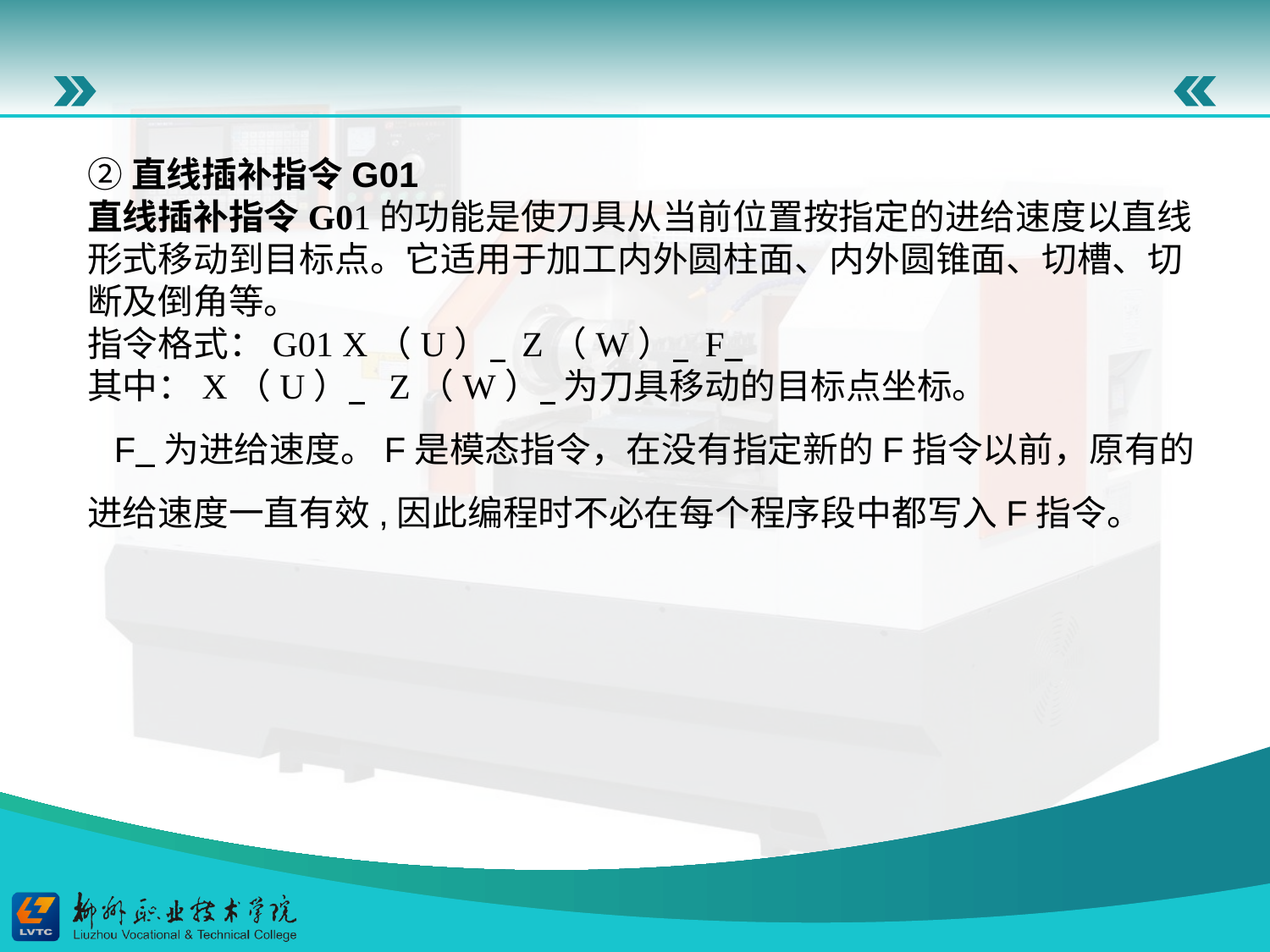

②直线插补指令G01直线插补指令G01的功能是使刀具从当前位置按指定的进给速度以直线形式移动到目标点。它适用于加工内外圆柱面、内外圆锥面、切槽、切断及倒角等。指令格式：G01 X（U）   Z（W）   F   其中：X（U）    Z（W）   为刀具移动的目标点坐标。F  为进给速度。F是模态指令，在没有指定新的F指令以前，原有的进给速度一直有效,因此编程时不必在每个程序段中都写入F指令。